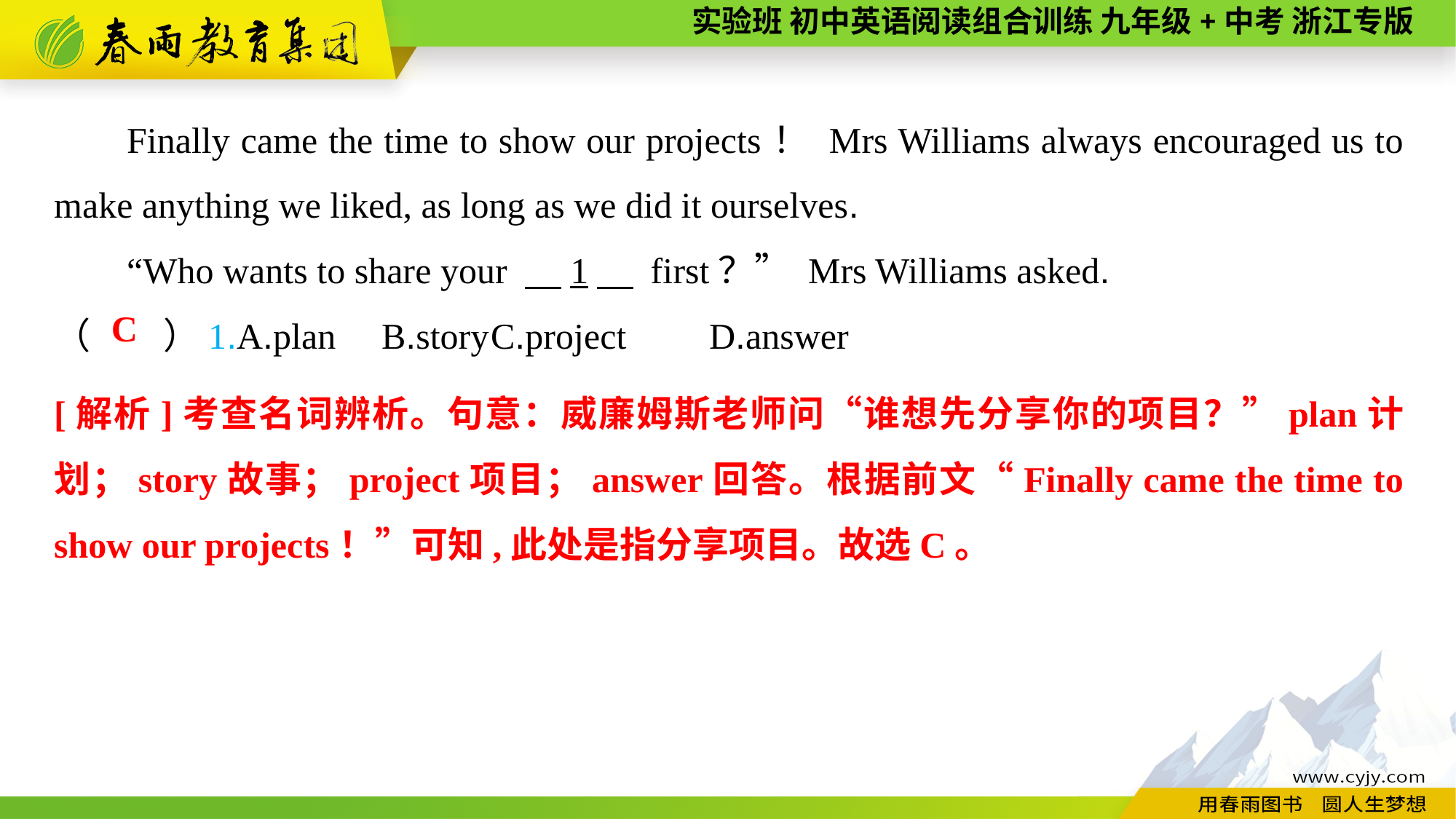

Finally came the time to show our projects！ Mrs Williams always encouraged us to make anything we liked, as long as we did it ourselves.
“Who wants to share your 　1　 first？” Mrs Williams asked.
（　　）1.A.plan	B.story	C.project	D.answer
C
[解析]考查名词辨析。句意：威廉姆斯老师问“谁想先分享你的项目？”plan计划；story故事；project项目；answer回答。根据前文“Finally came the time to show our projects！”可知,此处是指分享项目。故选C。